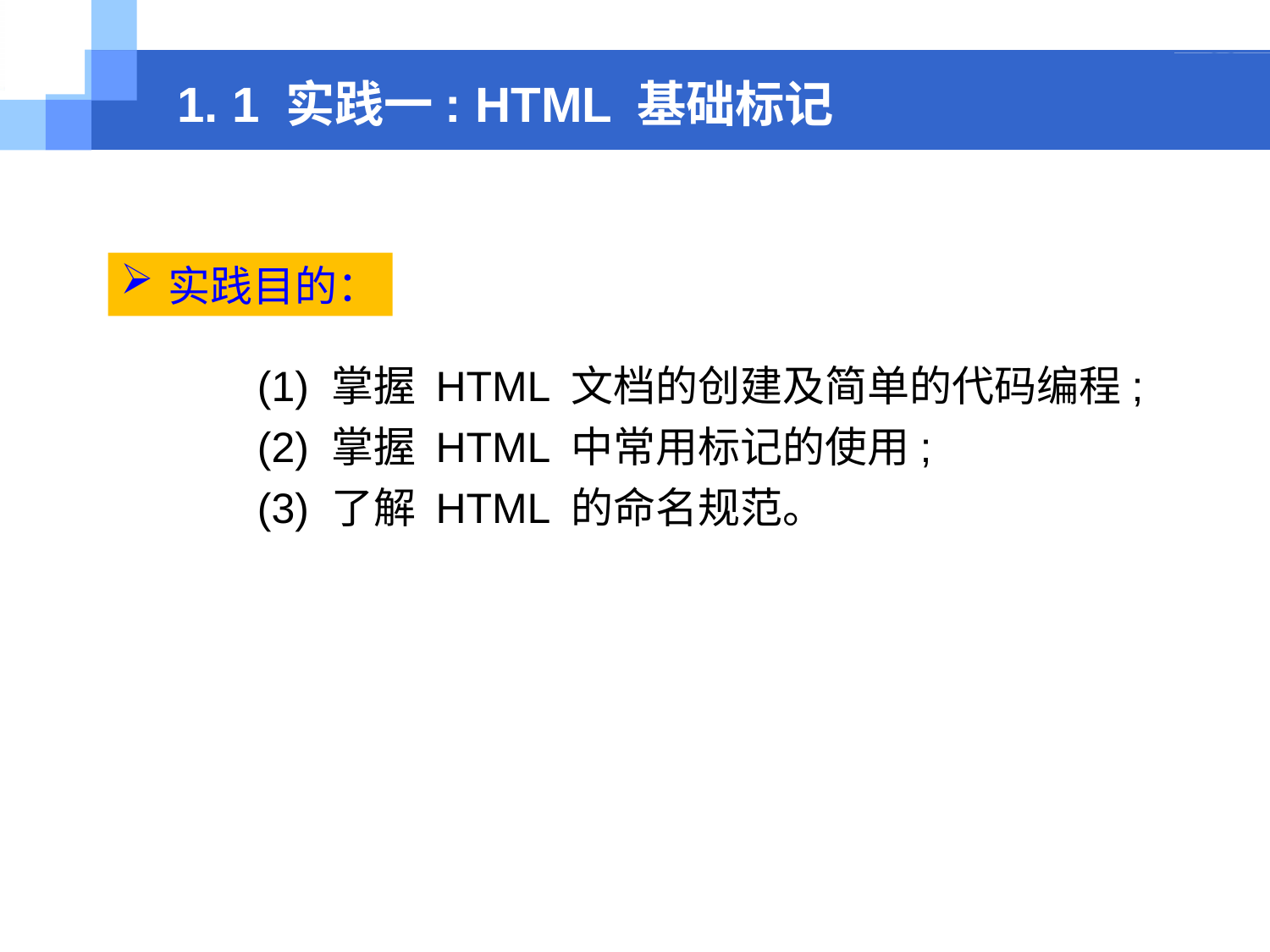

1. 1 实践一: HTML 基础标记
实践目的：
(1) 掌握 HTML 文档的创建及简单的代码编程;
(2) 掌握 HTML 中常用标记的使用;
(3) 了解 HTML 的命名规范。